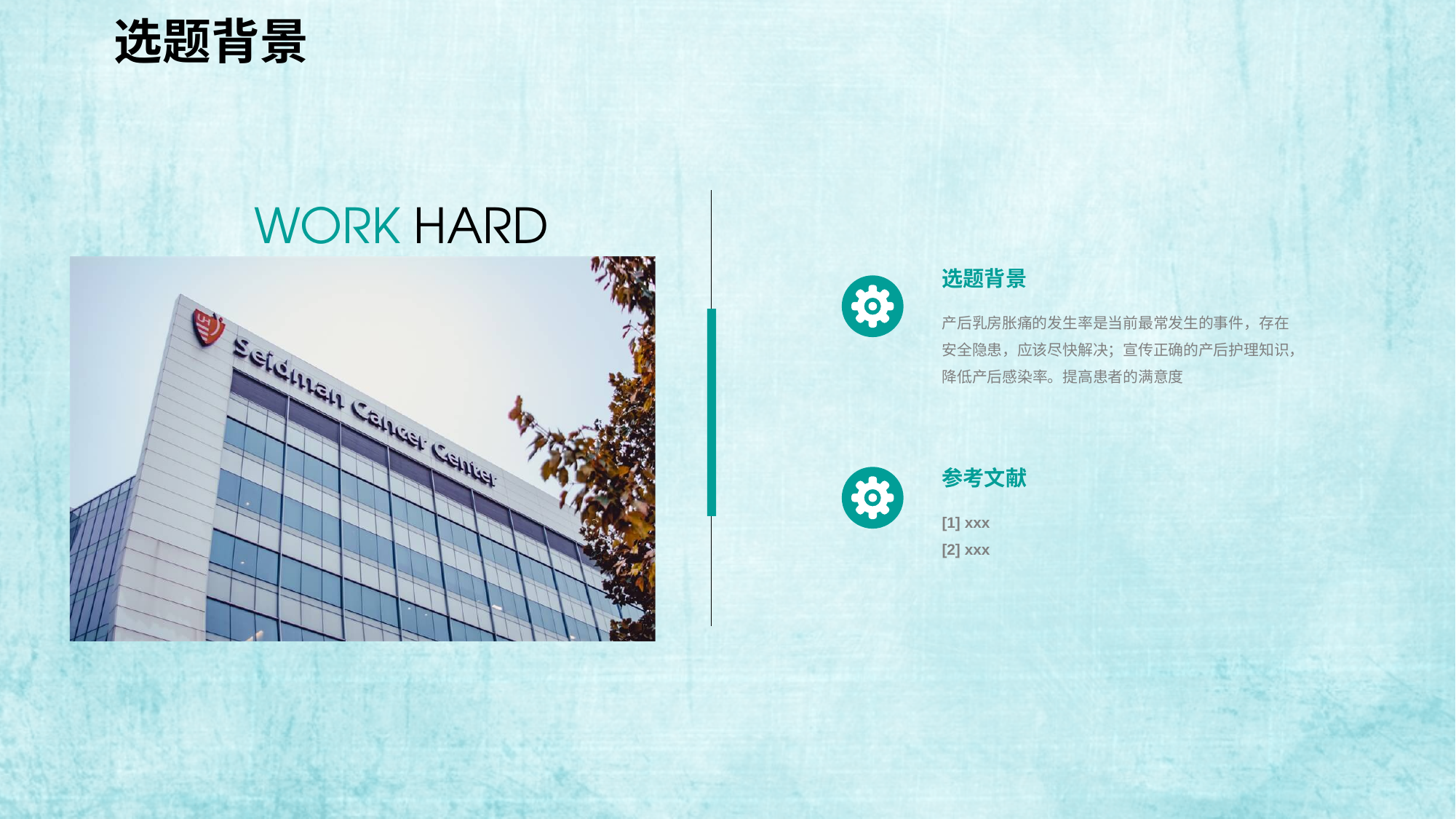

选题背景
WORK HARD

选题背景
产后乳房胀痛的发生率是当前最常发生的事件，存在安全隐患，应该尽快解决；宣传正确的产后护理知识，降低产后感染率。提高患者的满意度

参考文献
[1] xxx
[2] xxx